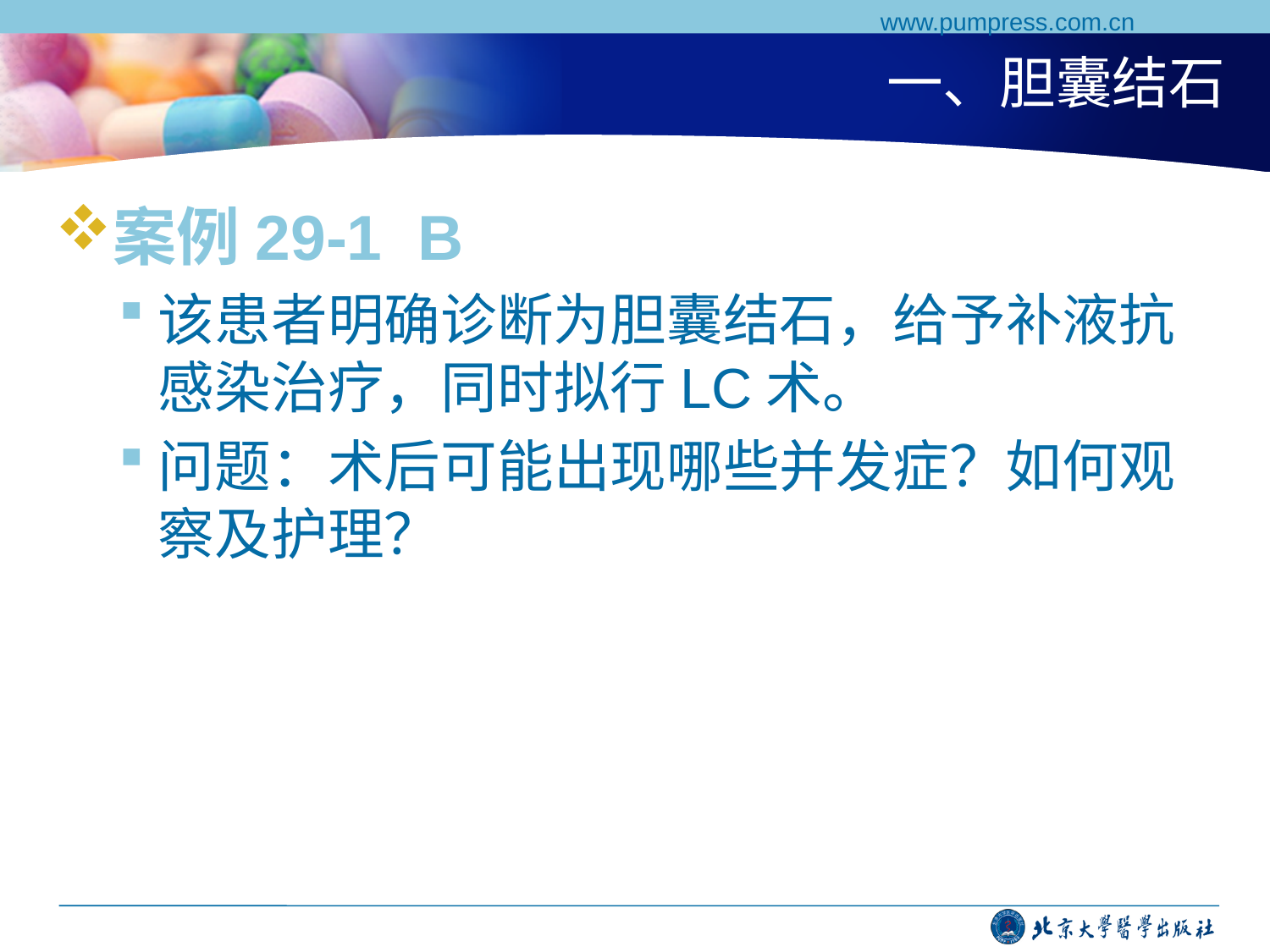

www.pumpress.com.cn
# 一、胆囊结石
案例29-1  B
该患者明确诊断为胆囊结石，给予补液抗感染治疗，同时拟行LC术。
问题：术后可能出现哪些并发症？如何观察及护理？